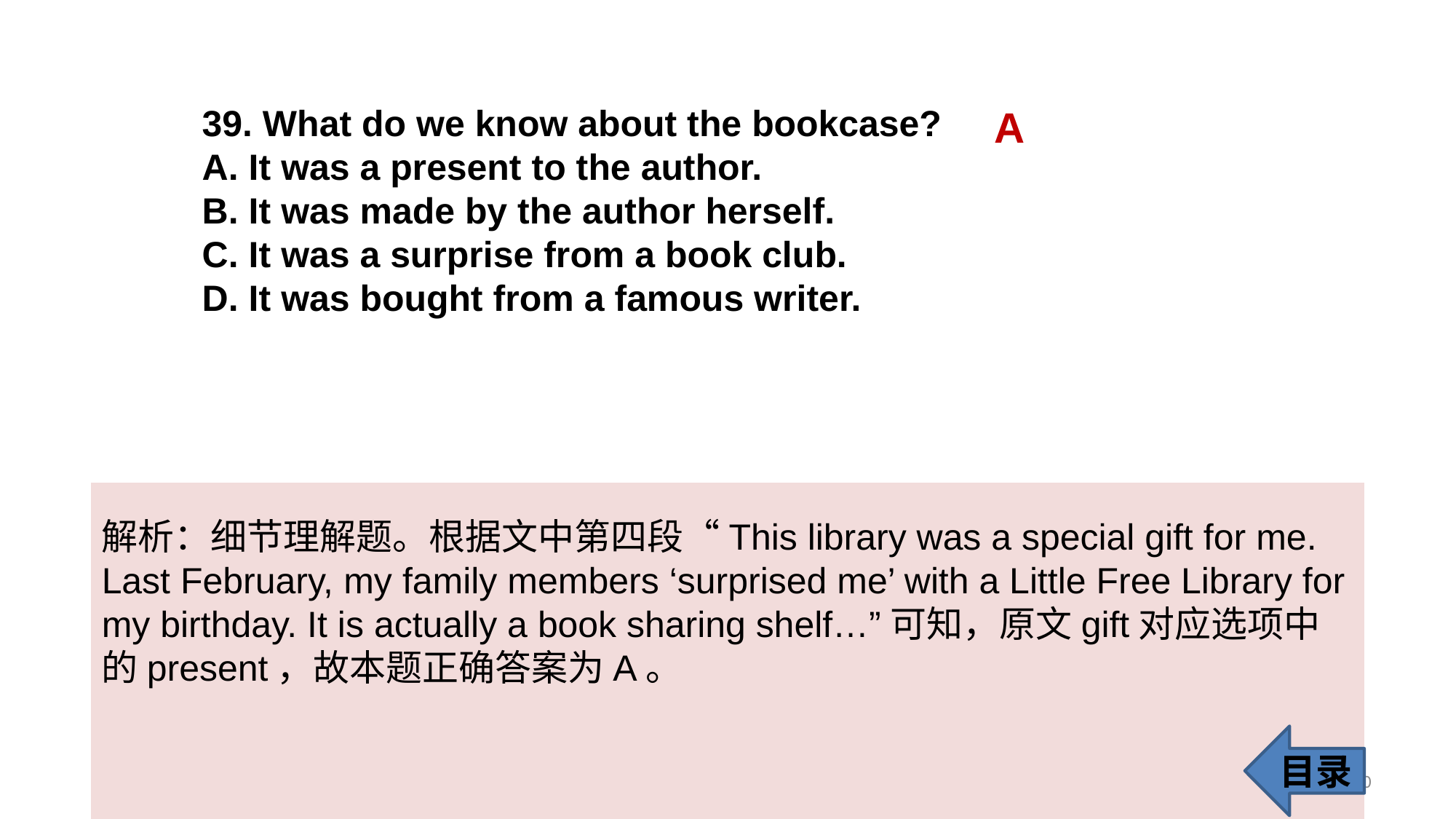

39. What do we know about the bookcase?
A. It was a present to the author.
B. It was made by the author herself.
C. It was a surprise from a book club.
D. It was bought from a famous writer.
A

解析：细节理解题。根据文中第四段“This library was a special gift for me. Last February, my family members ‘surprised me’ with a Little Free Library for my birthday. It is actually a book sharing shelf…”可知，原文gift对应选项中的present，故本题正确答案为A。
目录
40